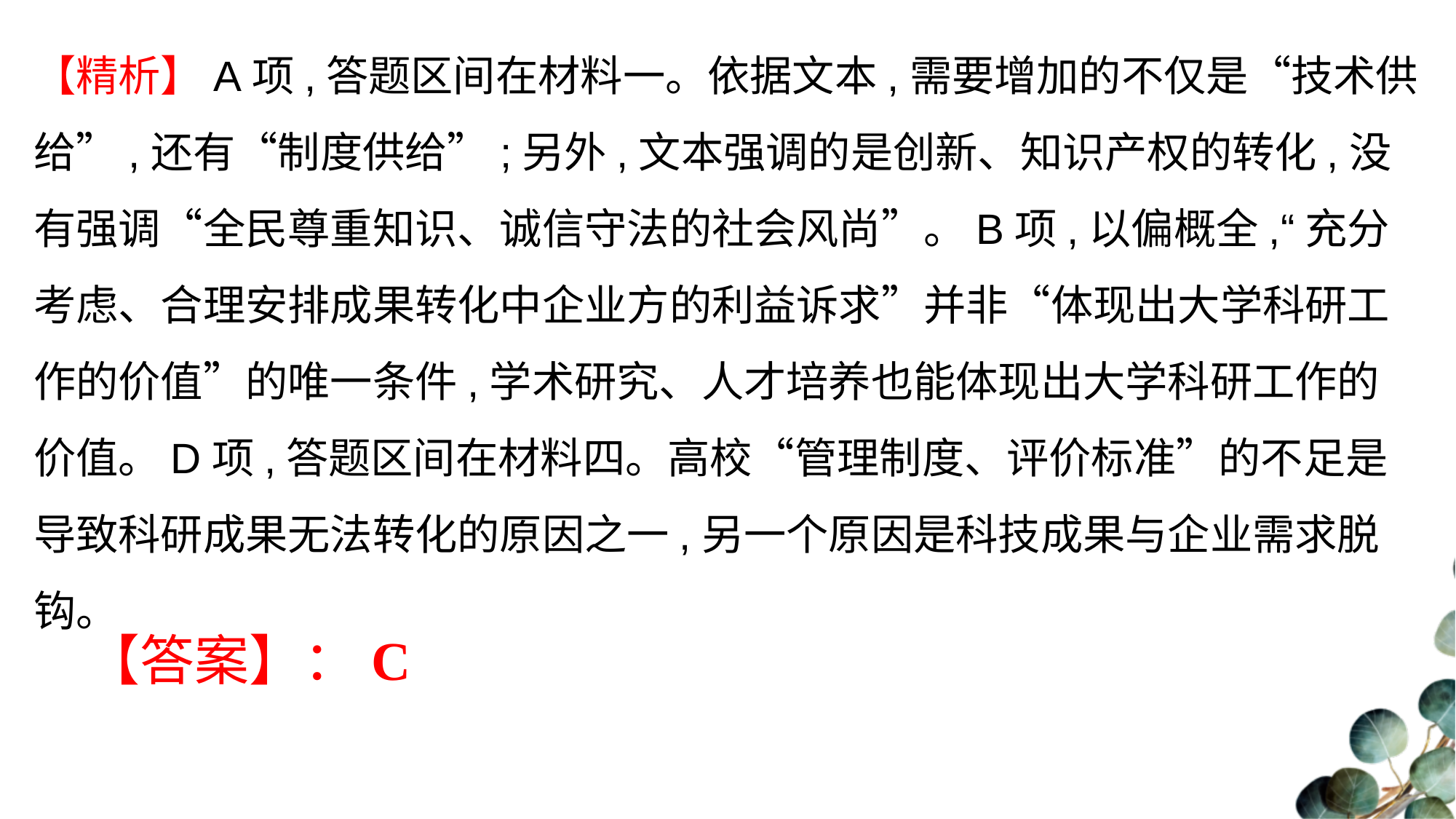

【精析】A项,答题区间在材料一。依据文本,需要增加的不仅是“技术供给”,还有“制度供给”;另外,文本强调的是创新、知识产权的转化,没有强调“全民尊重知识、诚信守法的社会风尚”。B项,以偏概全,“充分考虑、合理安排成果转化中企业方的利益诉求”并非“体现出大学科研工作的价值”的唯一条件,学术研究、人才培养也能体现出大学科研工作的价值。D项,答题区间在材料四。高校“管理制度、评价标准”的不足是导致科研成果无法转化的原因之一,另一个原因是科技成果与企业需求脱钩。
【答案】：C